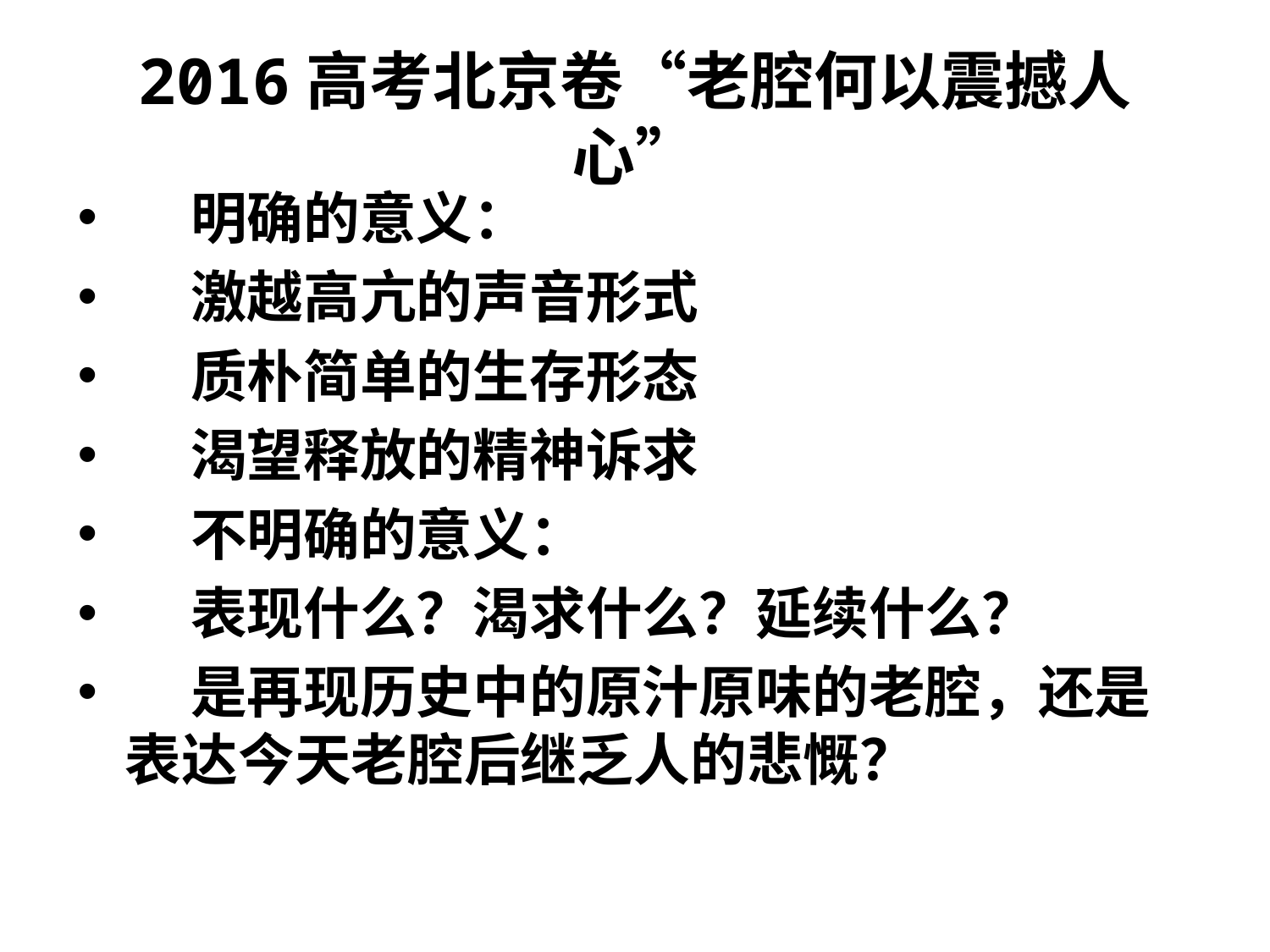

# 2016高考北京卷“老腔何以震撼人心”
    明确的意义：
    激越高亢的声音形式
    质朴简单的生存形态
    渴望释放的精神诉求
    不明确的意义：
    表现什么？渴求什么？延续什么？
    是再现历史中的原汁原味的老腔，还是表达今天老腔后继乏人的悲慨？